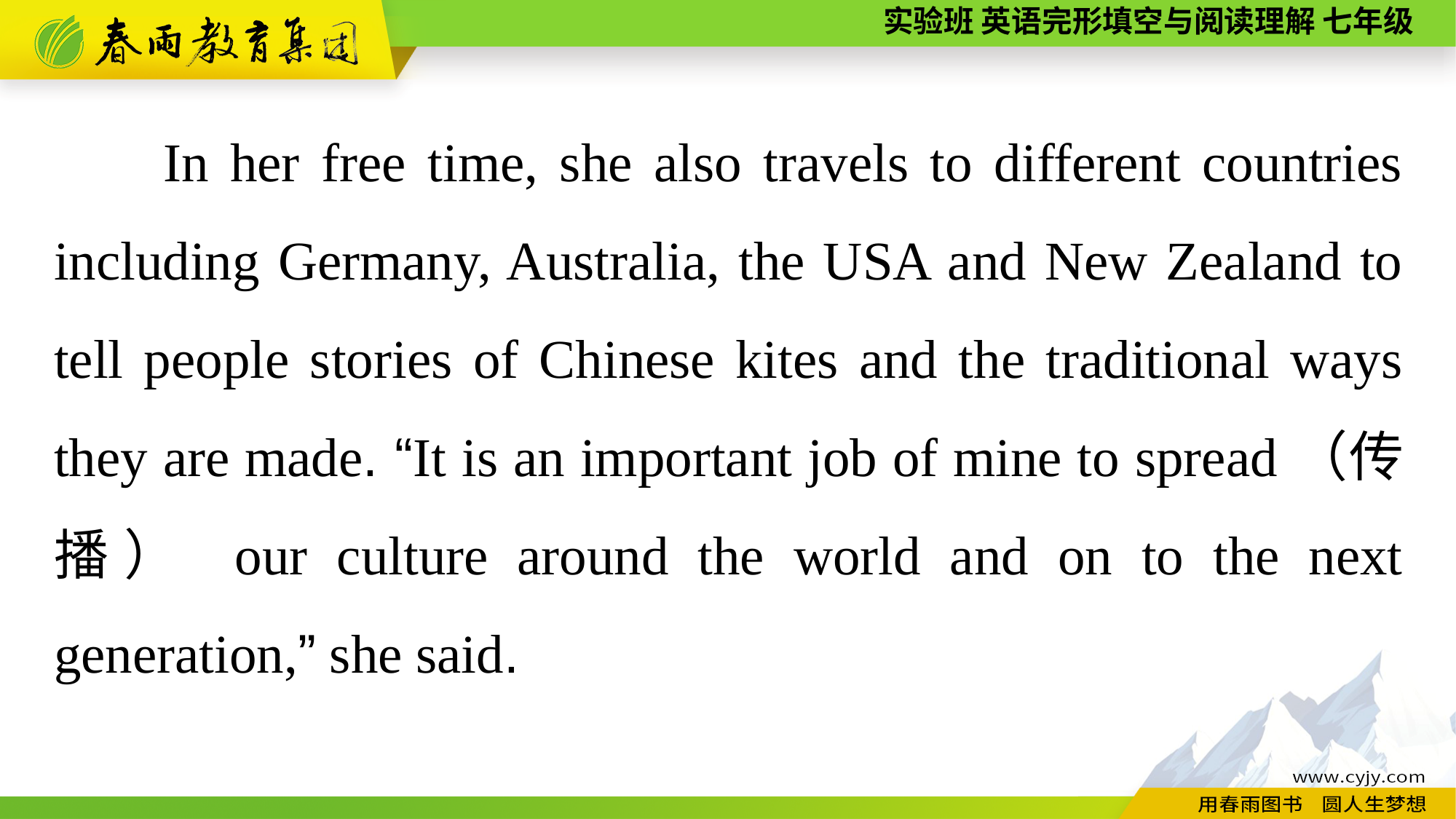

In her free time, she also travels to different countries including Germany, Australia, the USA and New Zealand to tell people stories of Chinese kites and the traditional ways they are made. “It is an important job of mine to spread（传播） our culture around the world and on to the next generation,” she said.